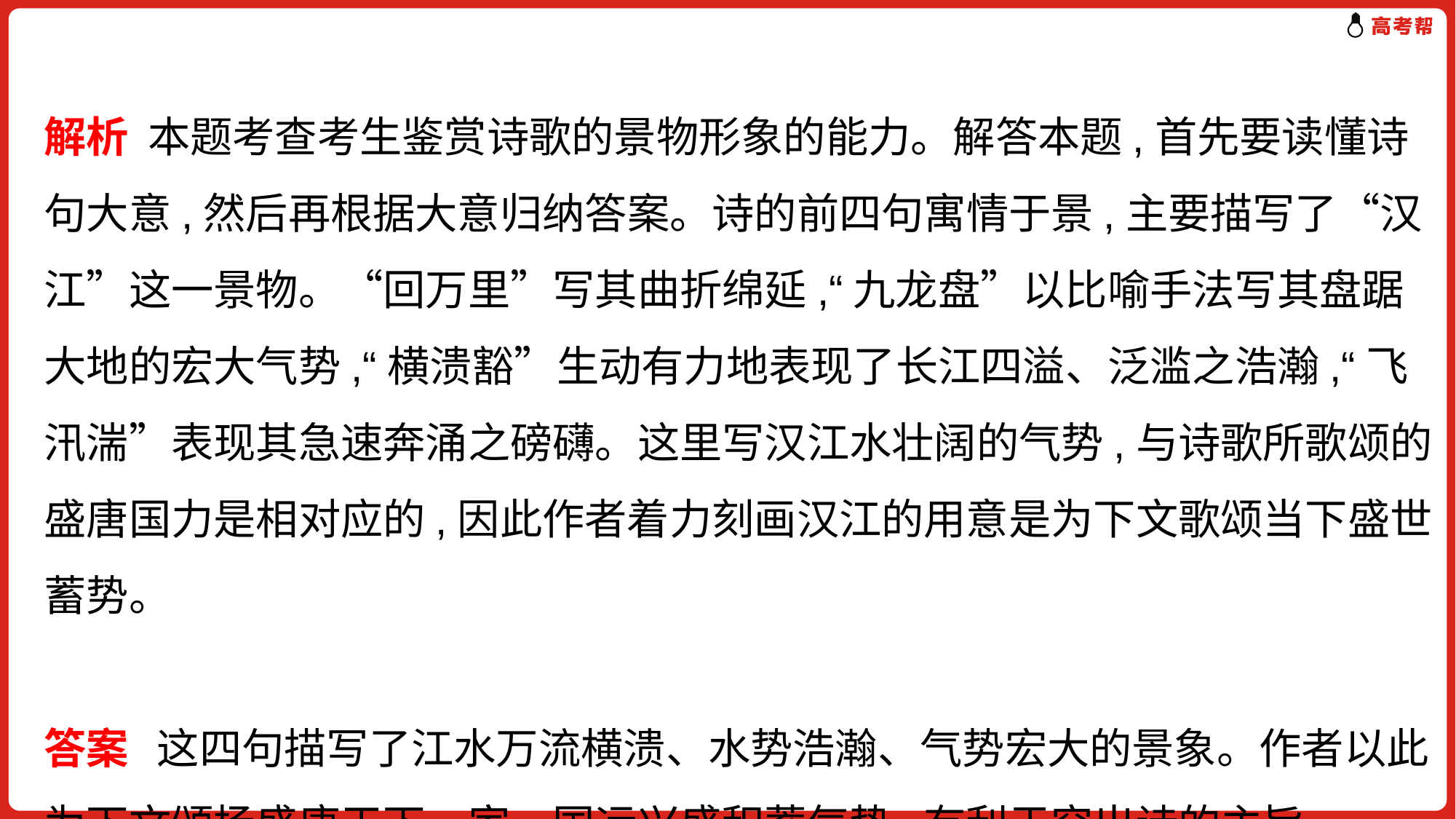

解析  本题考查考生鉴赏诗歌的景物形象的能力。解答本题,首先要读懂诗句大意,然后再根据大意归纳答案。诗的前四句寓情于景,主要描写了“汉江”这一景物。“回万里”写其曲折绵延,“九龙盘”以比喻手法写其盘踞大地的宏大气势,“横溃豁”生动有力地表现了长江四溢、泛滥之浩瀚,“飞汛湍”表现其急速奔涌之磅礴。这里写汉江水壮阔的气势,与诗歌所歌颂的盛唐国力是相对应的,因此作者着力刻画汉江的用意是为下文歌颂当下盛世蓄势。

答案   这四句描写了江水万流横溃、水势浩瀚、气势宏大的景象。作者以此为下文颂扬盛唐天下一家、国运兴盛积蓄气势,有利于突出诗的主旨。